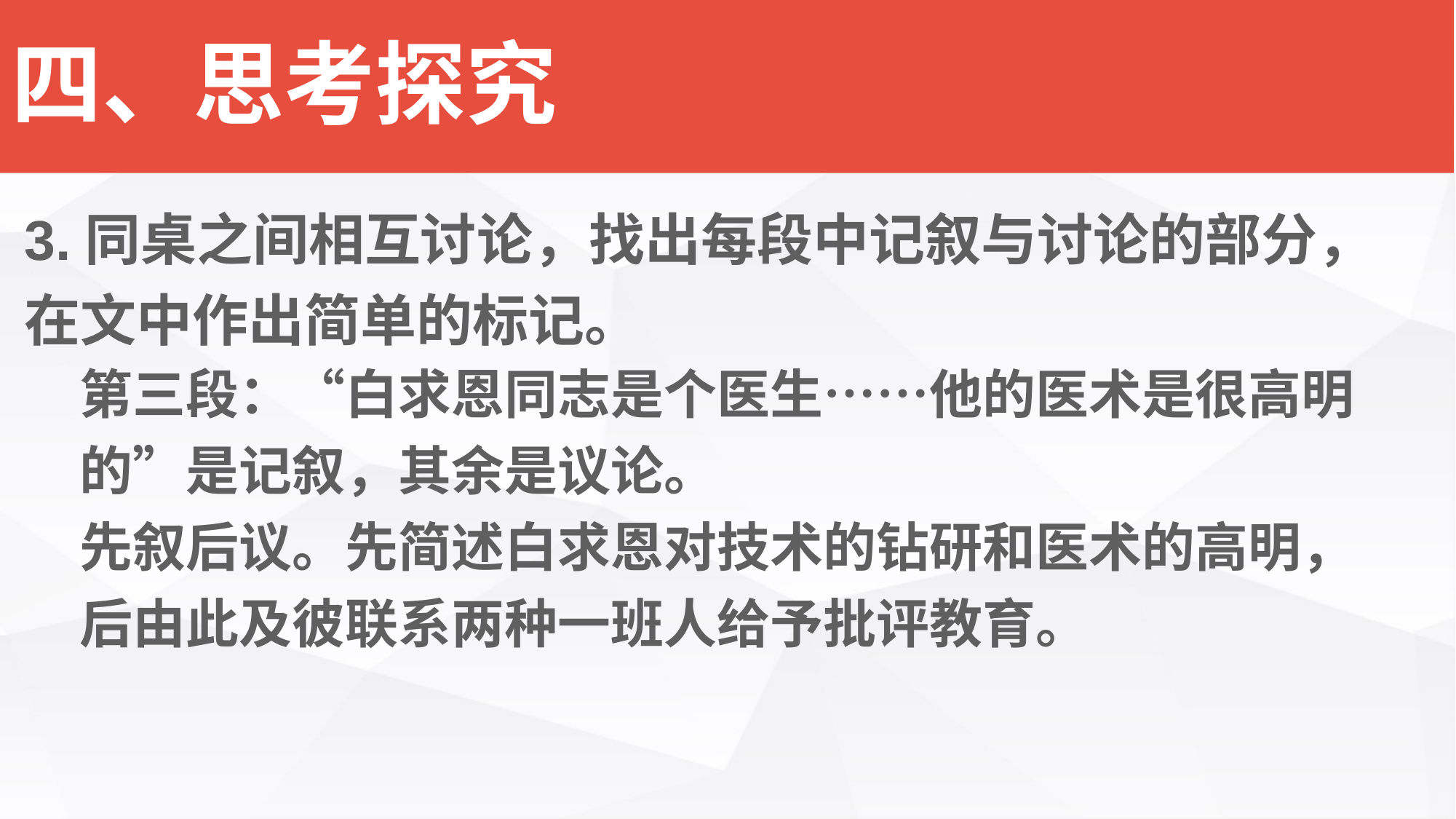

四、思考探究
3.同桌之间相互讨论，找出每段中记叙与讨论的部分，在文中作出简单的标记。
第三段：“白求恩同志是个医生……他的医术是很高明的”是记叙，其余是议论。
先叙后议。先简述白求恩对技术的钻研和医术的高明，后由此及彼联系两种一班人给予批评教育。